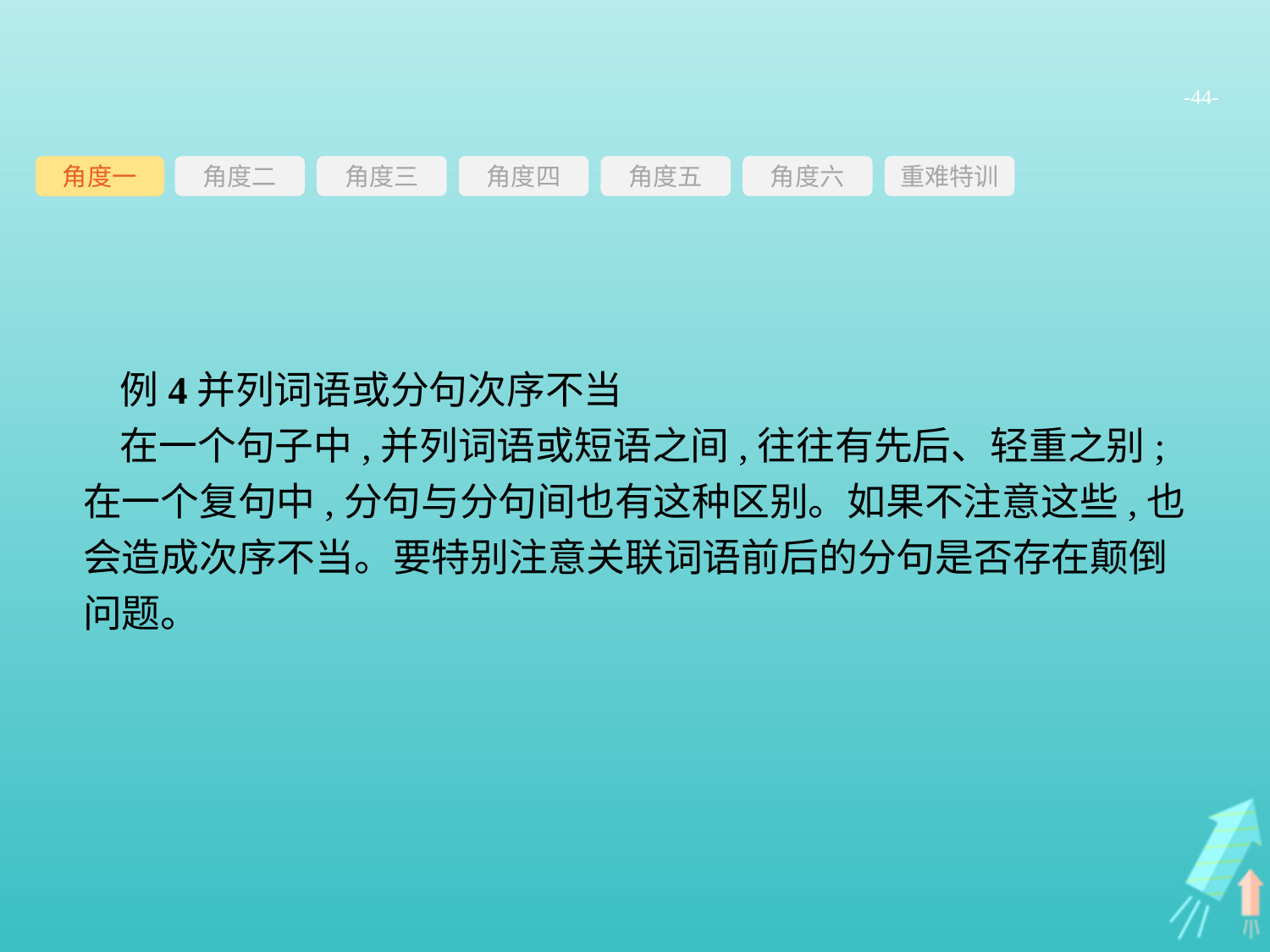

-44-
角度三
角度四
角度五
角度六
重难特训
角度二
角度一
例4并列词语或分句次序不当
在一个句子中,并列词语或短语之间,往往有先后、轻重之别;在一个复句中,分句与分句间也有这种区别。如果不注意这些,也会造成次序不当。要特别注意关联词语前后的分句是否存在颠倒问题。